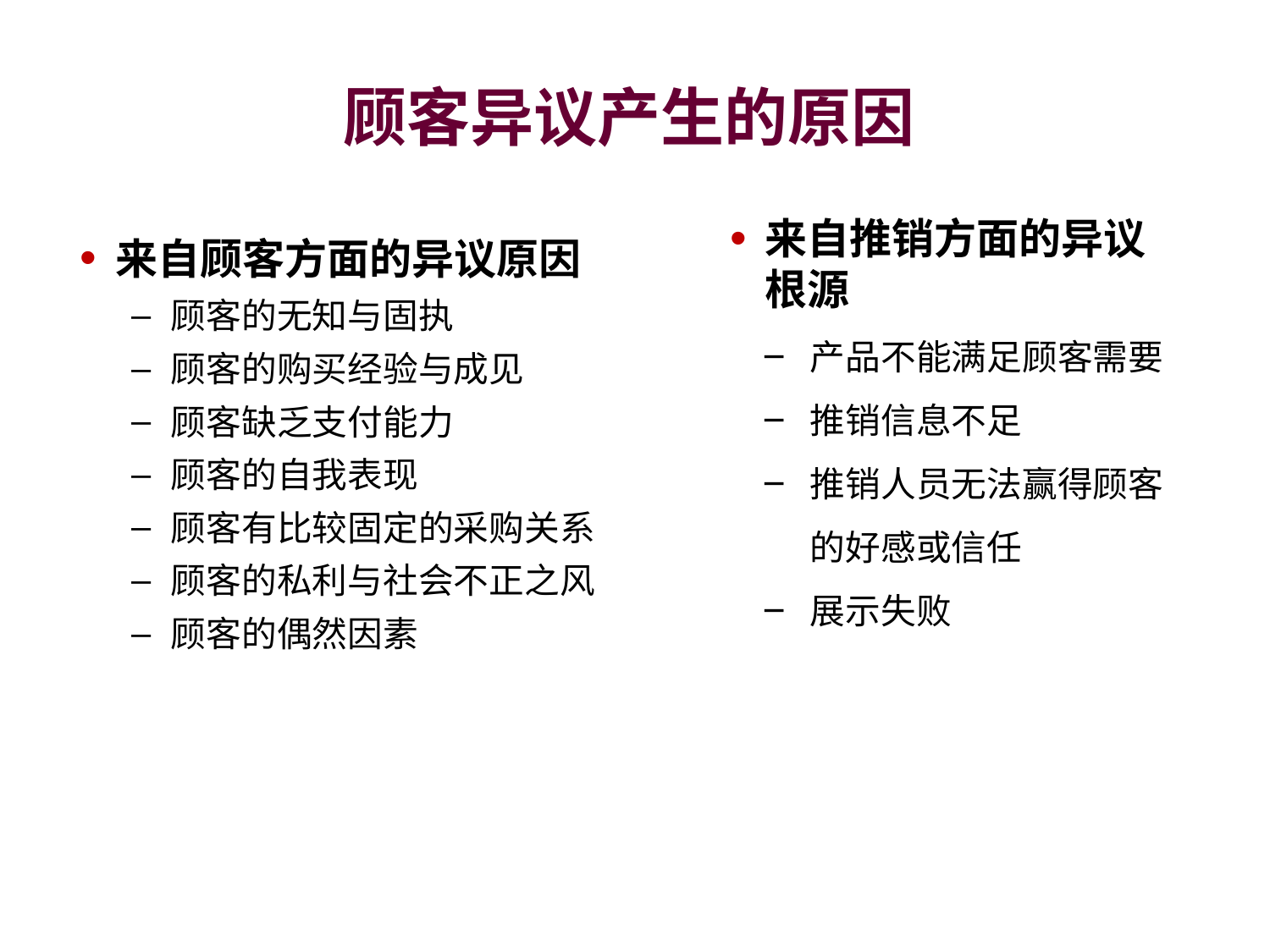

# 顾客异议产生的原因
来自推销方面的异议根源
产品不能满足顾客需要
推销信息不足
推销人员无法赢得顾客的好感或信任
展示失败
来自顾客方面的异议原因
顾客的无知与固执
顾客的购买经验与成见
顾客缺乏支付能力
顾客的自我表现
顾客有比较固定的采购关系
顾客的私利与社会不正之风
顾客的偶然因素